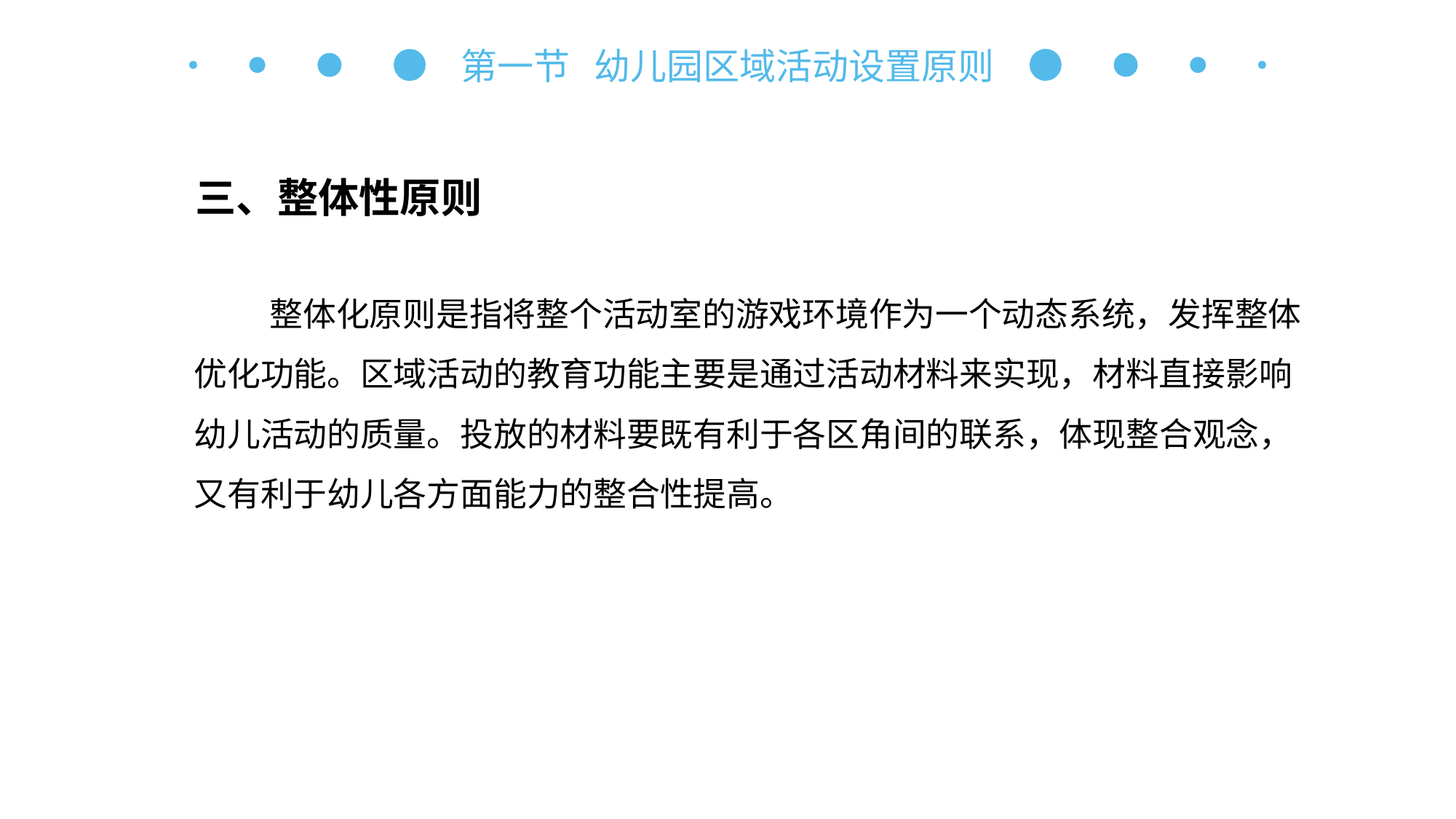

第一节   幼儿园区域活动设置原则

三、整体性原则
整体化原则是指将整个活动室的游戏环境作为一个动态系统，发挥整体优化功能。区域活动的教育功能主要是通过活动材料来实现，材料直接影响幼儿活动的质量。投放的材料要既有利于各区角间的联系，体现整合观念，又有利于幼儿各方面能力的整合性提高。